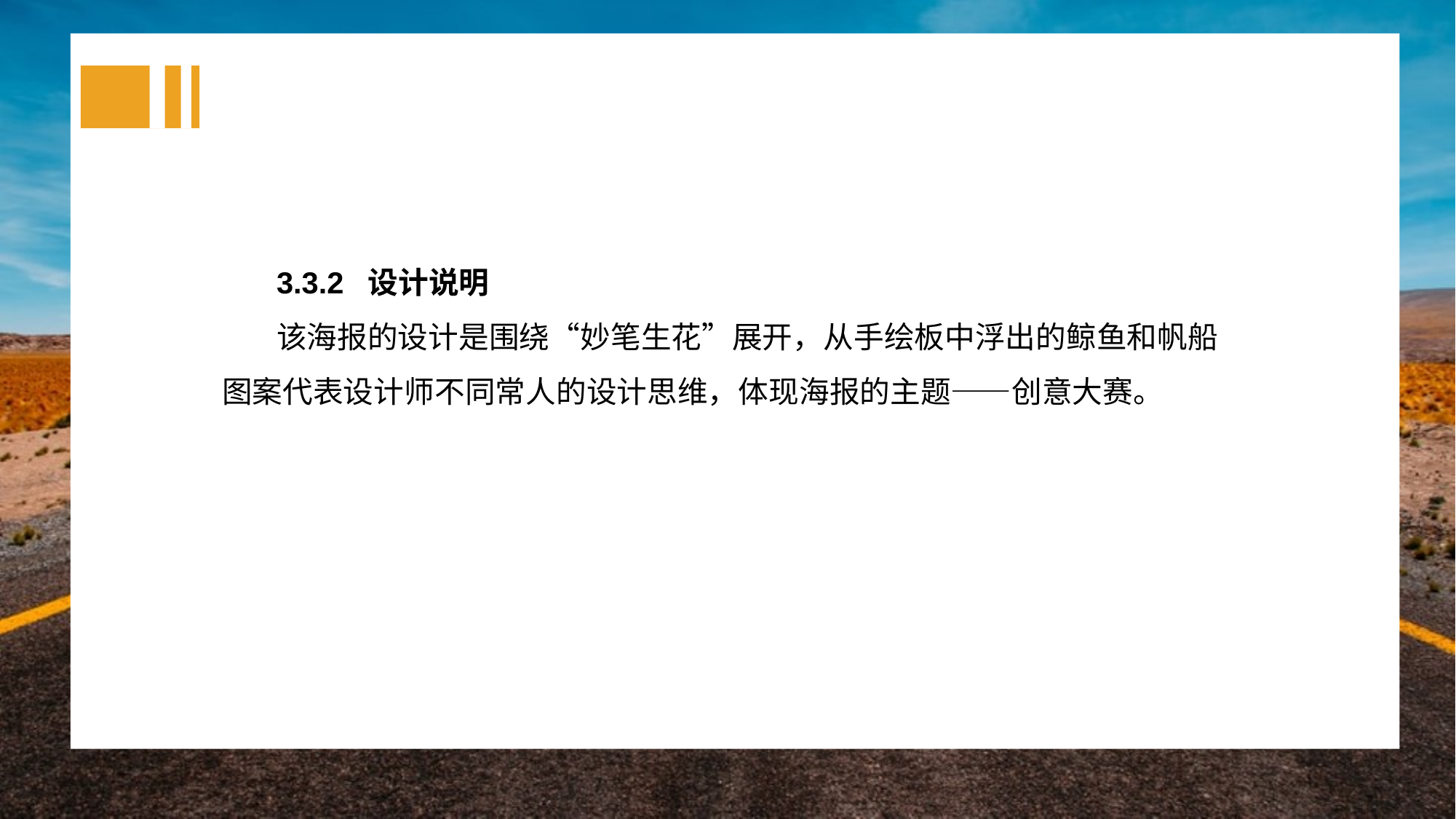

3.3.2  设计说明
该海报的设计是围绕“妙笔生花”展开，从手绘板中浮出的鲸鱼和帆船图案代表设计师不同常人的设计思维，体现海报的主题——创意大赛。